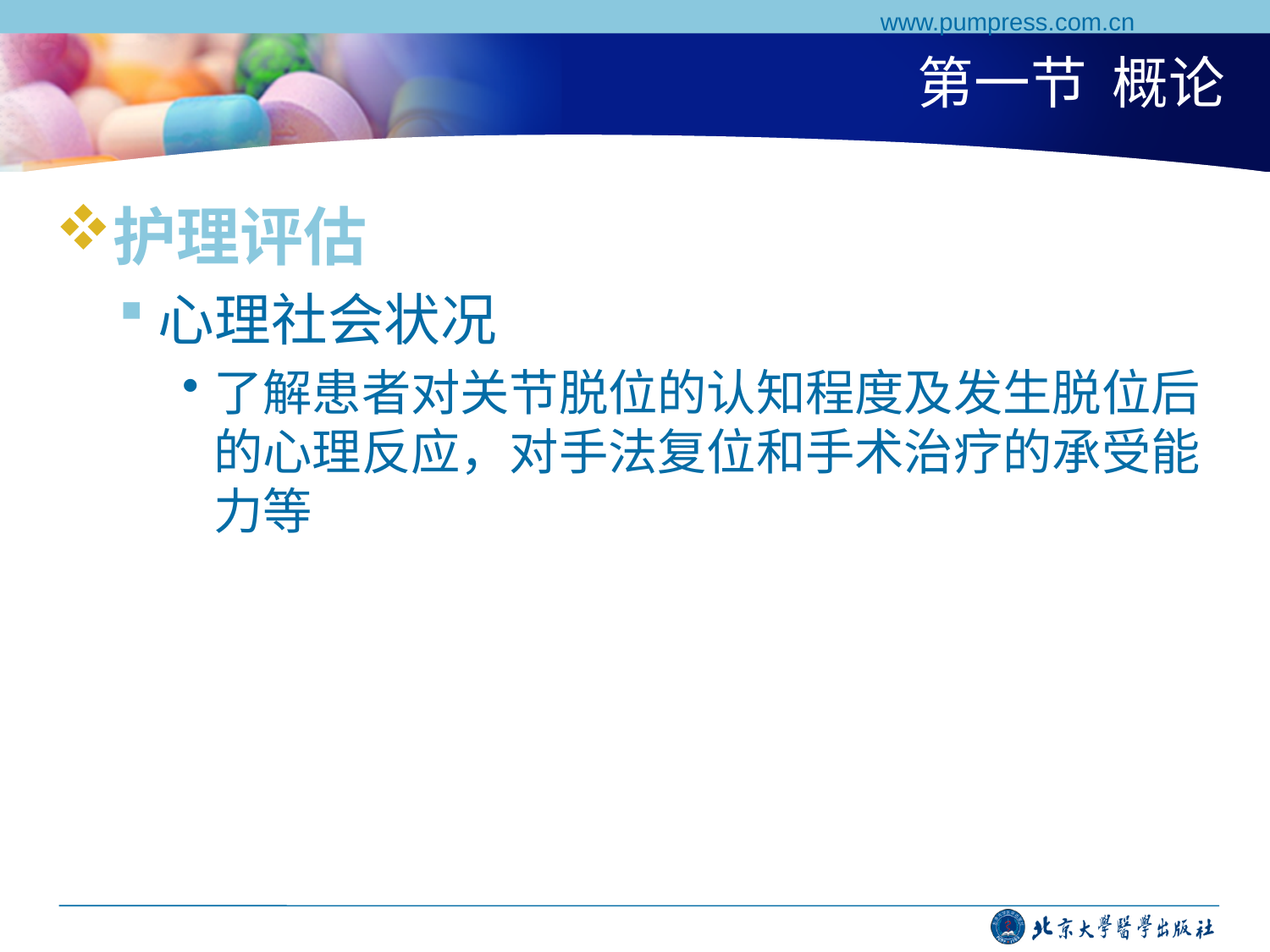

www.pumpress.com.cn
# 第一节  概论
护理评估
心理社会状况
了解患者对关节脱位的认知程度及发生脱位后的心理反应，对手法复位和手术治疗的承受能力等